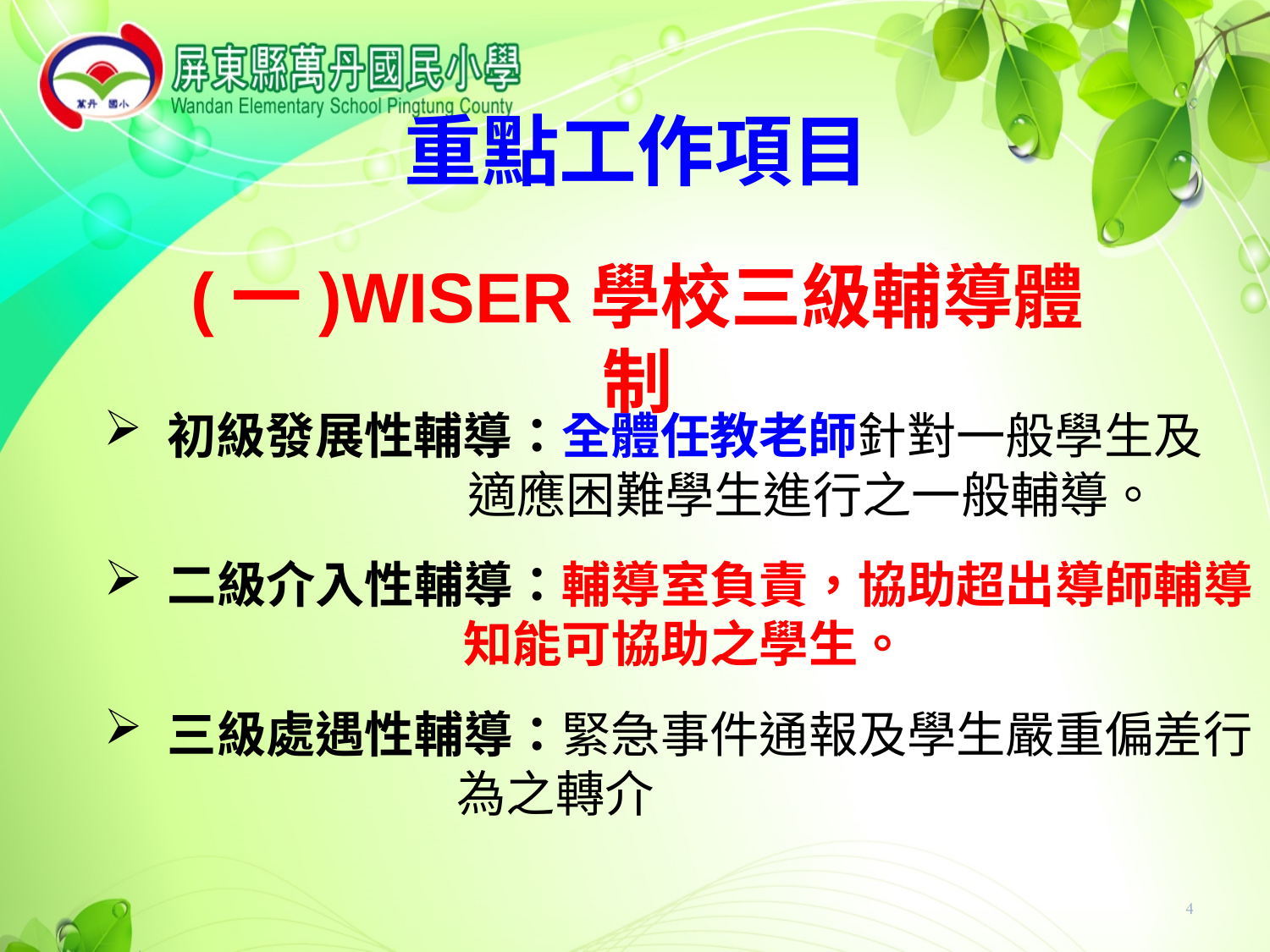

重點工作項目
(一)WISER學校三級輔導體制
初級發展性輔導：全體任教老師針對一般學生及
                                適應困難學生進行之一般輔導。
二級介入性輔導：輔導室負責，協助超出導師輔導
                               知能可協助之學生。
三級處遇性輔導：緊急事件通報及學生嚴重偏差行
                               為之轉介
4